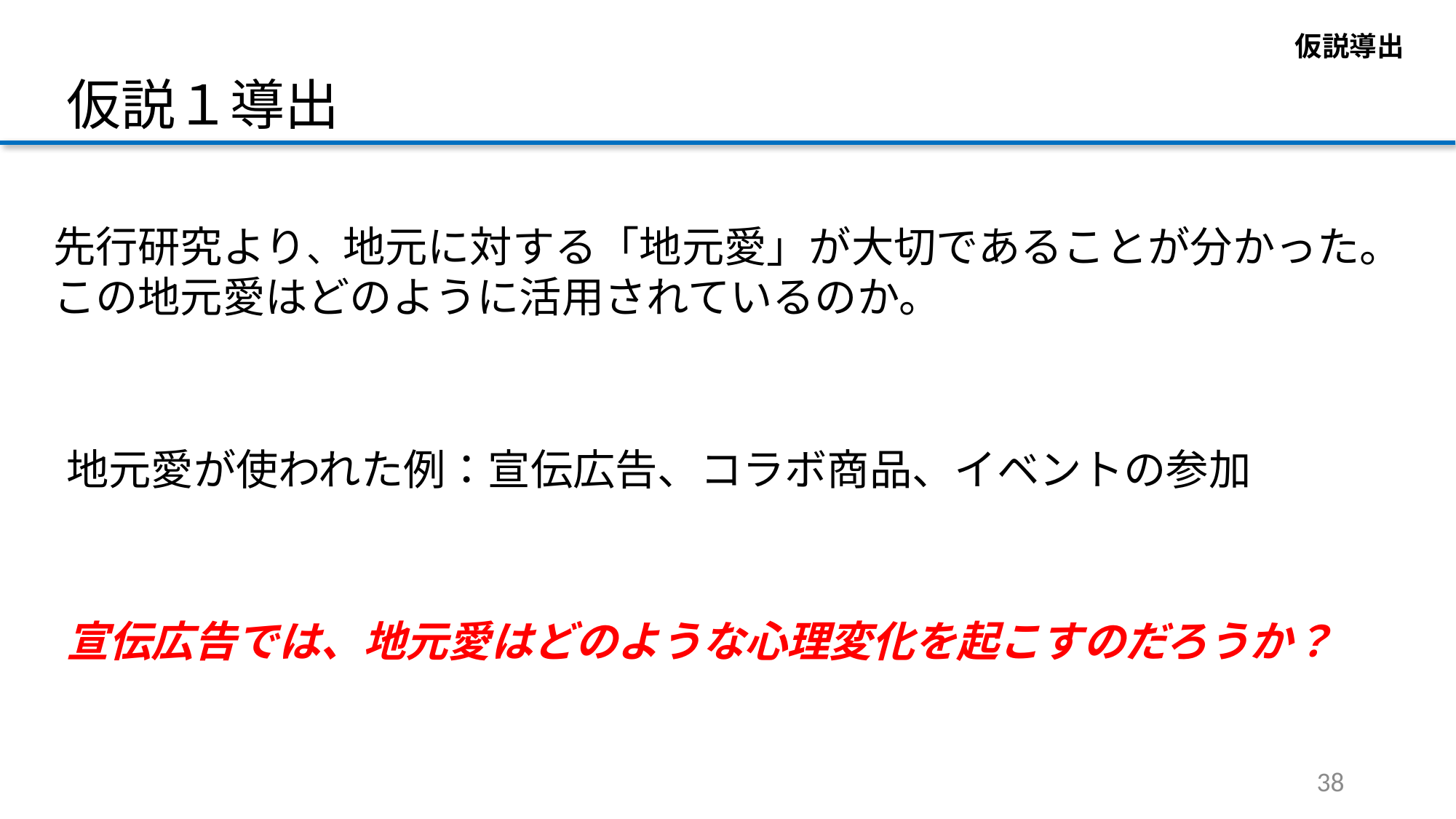

仮説導出
仮説１導出

先行研究より、地元に対する「地元愛」が大切であることが分かった。
この地元愛はどのように活用されているのか。
地元愛が使われた例：宣伝広告、コラボ商品、イベントの参加
宣伝広告では、地元愛はどのような心理変化を起こすのだろうか？
38